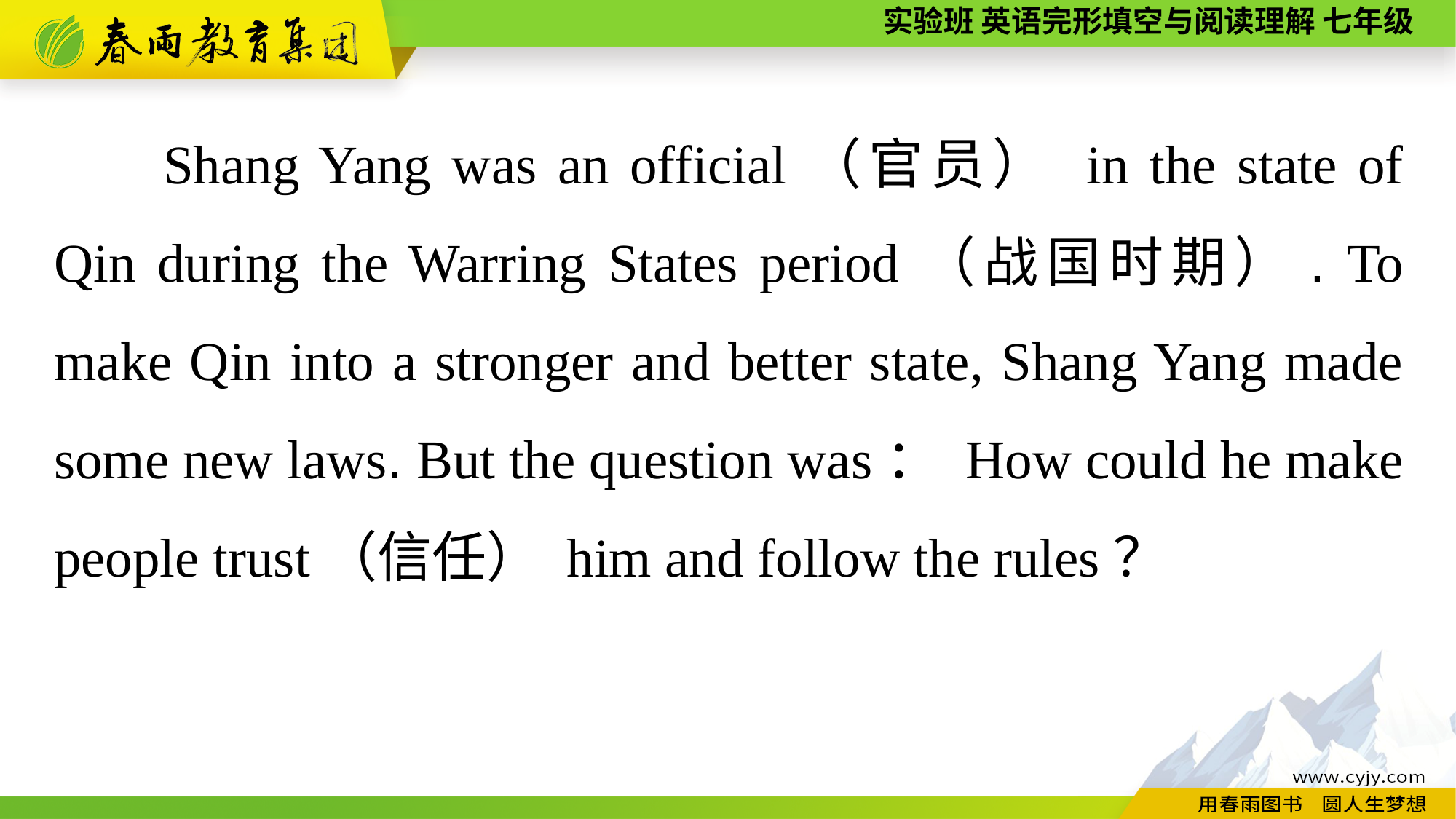

Shang Yang was an official（官员） in the state of Qin during the Warring States period（战国时期）. To make Qin into a stronger and better state, Shang Yang made some new laws. But the question was： How could he make people trust（信任） him and follow the rules？